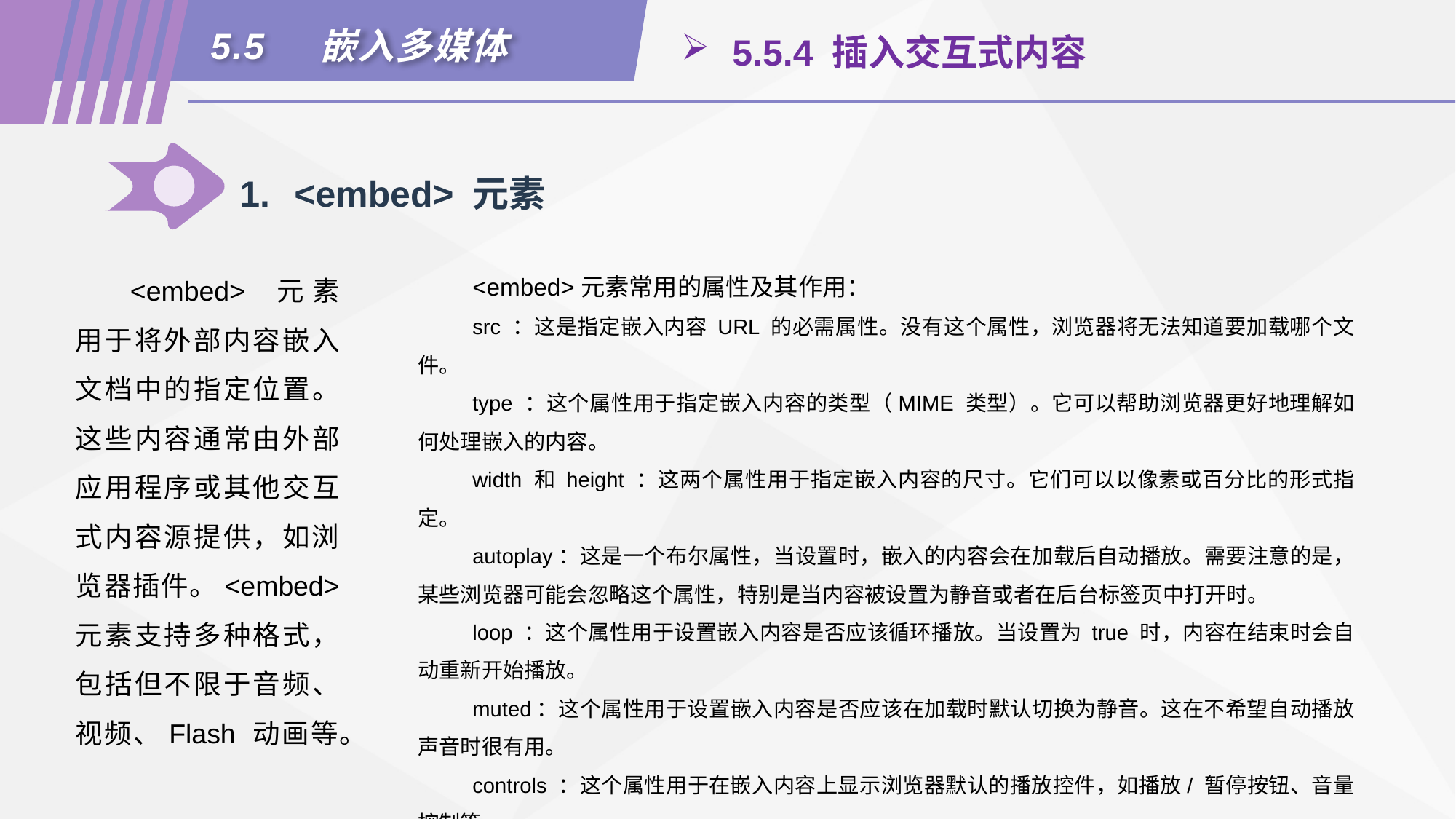

5.5	嵌入多媒体
 5.5.4 插入交互式内容

1.	<embed> 元素
<embed> 元素用于将外部内容嵌入文档中的指定位置。这些内容通常由外部应用程序或其他交互式内容源提供，如浏览器插件。<embed> 元素支持多种格式，包括但不限于音频、视频、Flash 动画等。
<embed>元素常用的属性及其作用：
src ：这是指定嵌入内容 URL 的必需属性。没有这个属性，浏览器将无法知道要加载哪个文件。
type ：这个属性用于指定嵌入内容的类型（MIME 类型）。它可以帮助浏览器更好地理解如何处理嵌入的内容。
width 和 height ：这两个属性用于指定嵌入内容的尺寸。它们可以以像素或百分比的形式指定。
autoplay：这是一个布尔属性，当设置时，嵌入的内容会在加载后自动播放。需要注意的是，某些浏览器可能会忽略这个属性，特别是当内容被设置为静音或者在后台标签页中打开时。
loop ：这个属性用于设置嵌入内容是否应该循环播放。当设置为 true 时，内容在结束时会自动重新开始播放。
muted：这个属性用于设置嵌入内容是否应该在加载时默认切换为静音。这在不希望自动播放声音时很有用。
controls ：这个属性用于在嵌入内容上显示浏览器默认的播放控件，如播放/ 暂停按钮、音量控制等。